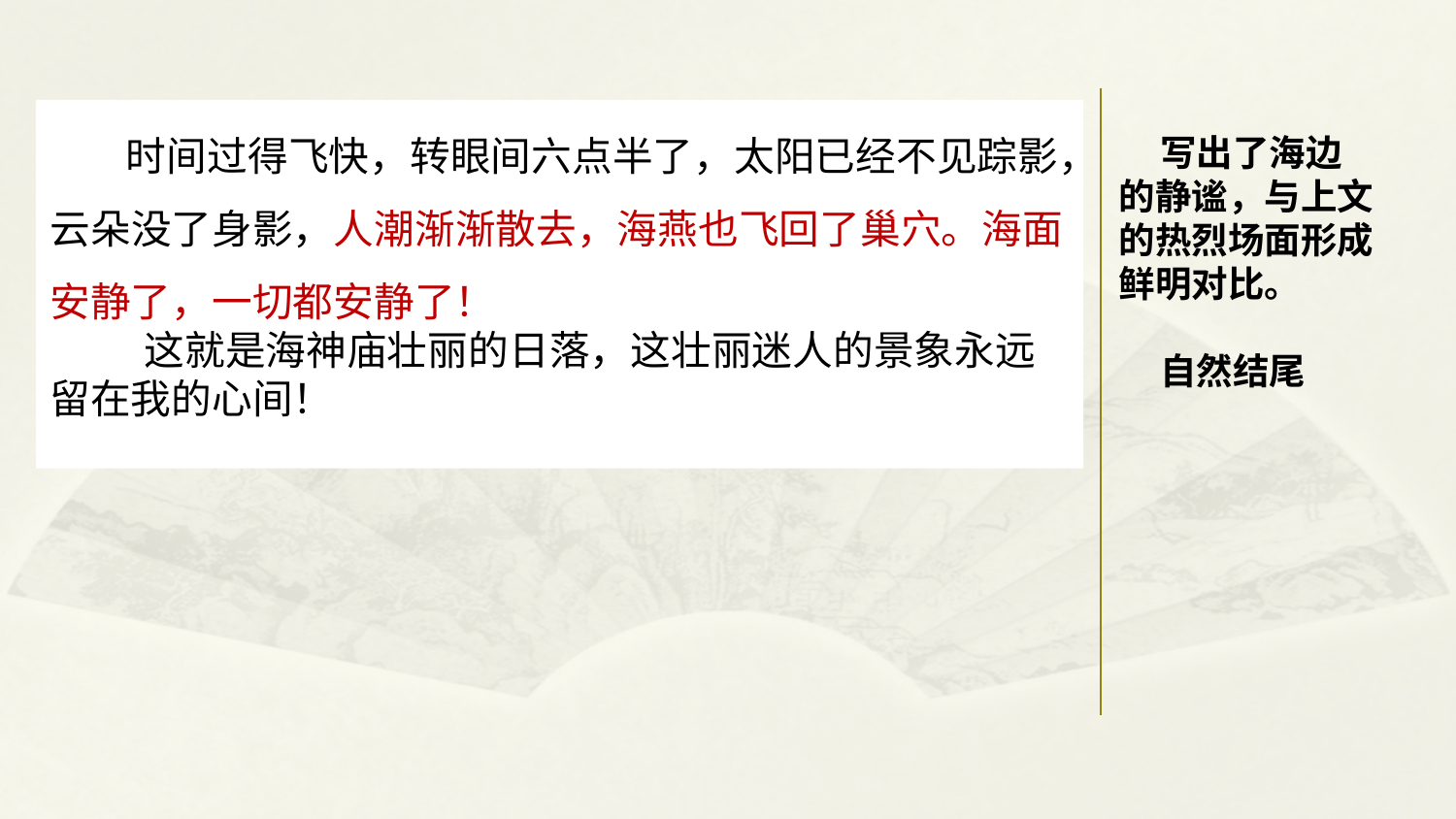

时间过得飞快，转眼间六点半了，太阳已经不见踪影，云朵没了身影，人潮渐渐散去，海燕也飞回了巢穴。海面安静了，一切都安静了！
    这就是海神庙壮丽的日落，这壮丽迷人的景象永远留在我的心间！

    写出了海边的静谧，与上文的热烈场面形成鲜明对比。

    自然结尾